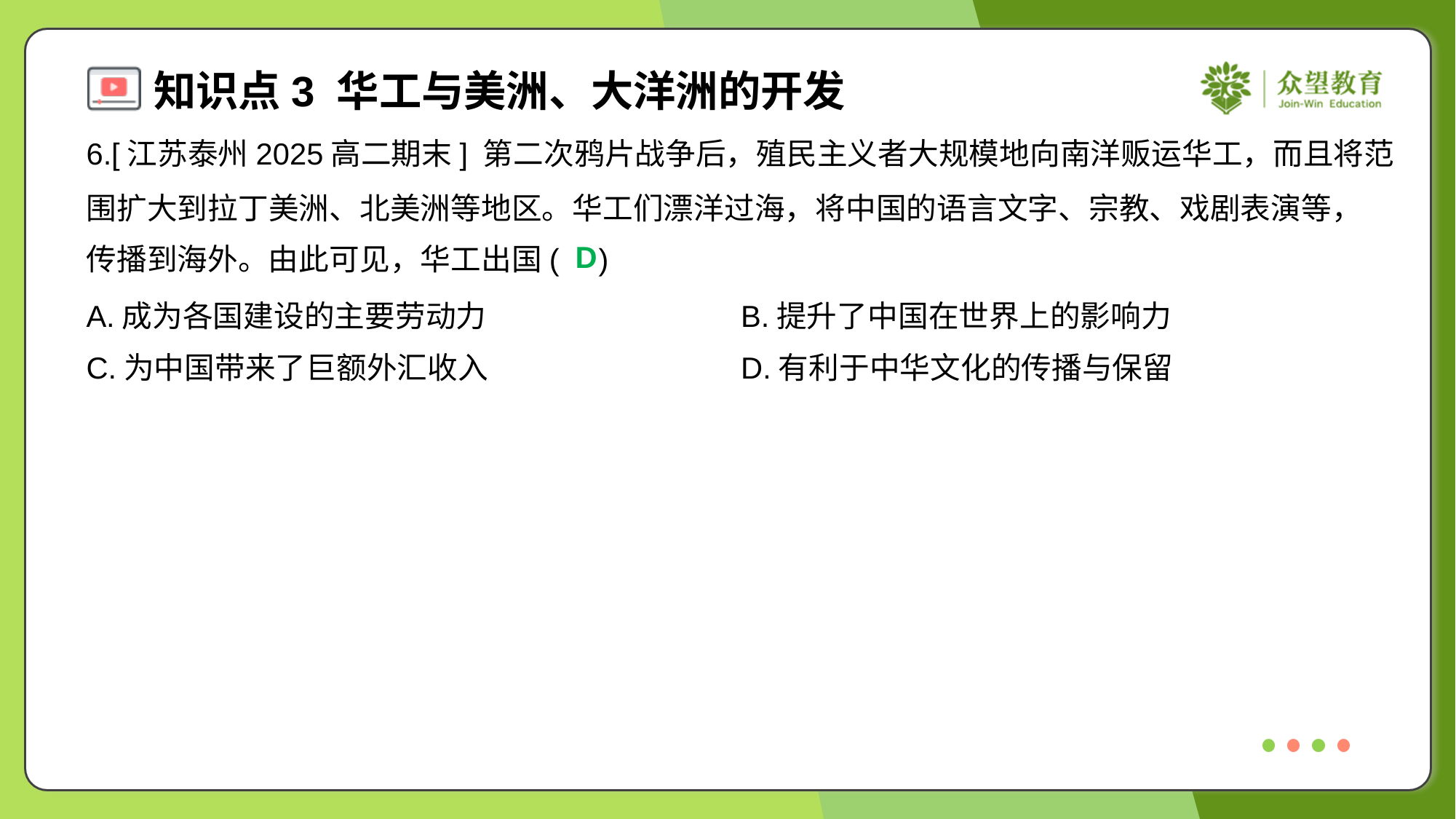

6.[江苏泰州2025高二期末] 第二次鸦片战争后，殖民主义者大规模地向南洋贩运华工，而且将范
围扩大到拉丁美洲、北美洲等地区。华工们漂洋过海，将中国的语言文字、宗教、戏剧表演等，
传播到海外。由此可见，华工出国(     )
D
A.成为各国建设的主要劳动力	B.提升了中国在世界上的影响力
C.为中国带来了巨额外汇收入	D.有利于中华文化的传播与保留